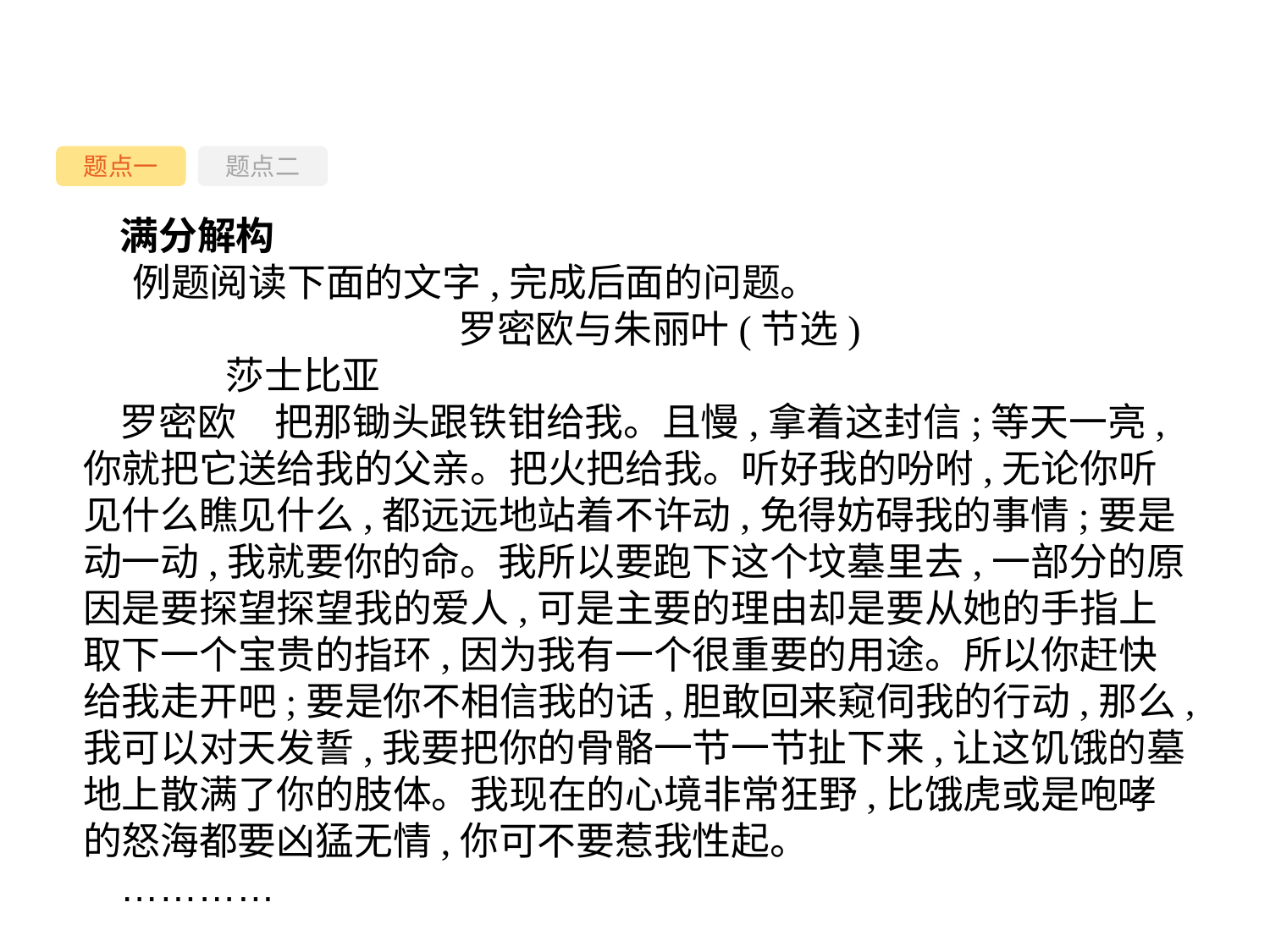

题点一
题点二
满分解构
例题阅读下面的文字,完成后面的问题。
罗密欧与朱丽叶(节选)
	莎士比亚
罗密欧　把那锄头跟铁钳给我。且慢,拿着这封信;等天一亮,你就把它送给我的父亲。把火把给我。听好我的吩咐,无论你听见什么瞧见什么,都远远地站着不许动,免得妨碍我的事情;要是动一动,我就要你的命。我所以要跑下这个坟墓里去,一部分的原因是要探望探望我的爱人,可是主要的理由却是要从她的手指上取下一个宝贵的指环,因为我有一个很重要的用途。所以你赶快给我走开吧;要是你不相信我的话,胆敢回来窥伺我的行动,那么,我可以对天发誓,我要把你的骨骼一节一节扯下来,让这饥饿的墓地上散满了你的肢体。我现在的心境非常狂野,比饿虎或是咆哮的怒海都要凶猛无情,你可不要惹我性起。
…………
-28-